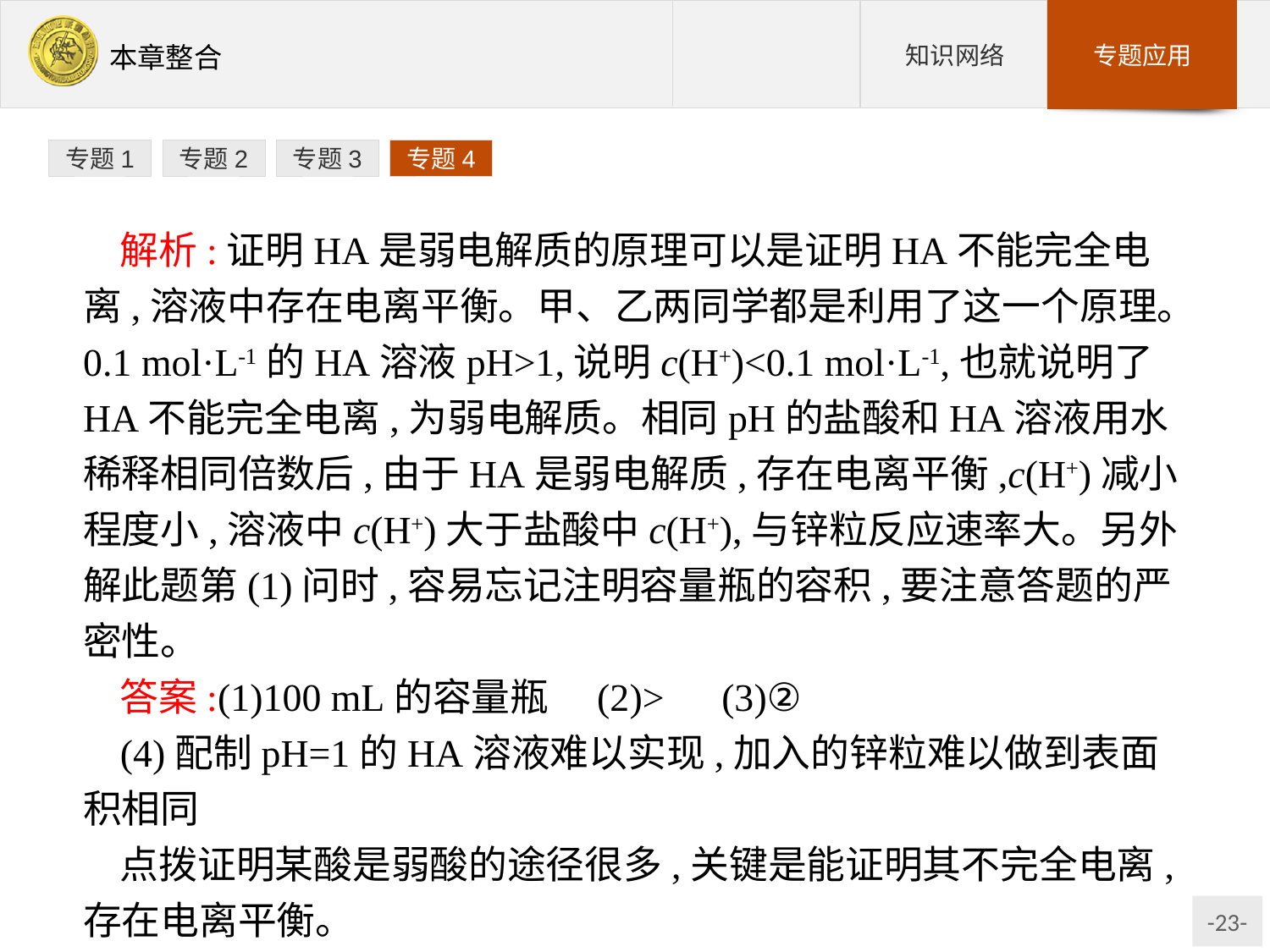

专题1
专题2
专题3
专题4
解析:证明HA是弱电解质的原理可以是证明HA不能完全电离,溶液中存在电离平衡。甲、乙两同学都是利用了这一个原理。0.1 mol·L-1的HA溶液pH>1,说明c(H+)<0.1 mol·L-1,也就说明了HA不能完全电离,为弱电解质。相同pH的盐酸和HA溶液用水稀释相同倍数后,由于HA是弱电解质,存在电离平衡,c(H+)减小程度小,溶液中c(H+)大于盐酸中c(H+),与锌粒反应速率大。另外解此题第(1)问时,容易忘记注明容量瓶的容积,要注意答题的严密性。
答案:(1)100 mL的容量瓶　(2)>　(3)②
(4)配制pH=1的HA溶液难以实现,加入的锌粒难以做到表面积相同
点拨证明某酸是弱酸的途径很多,关键是能证明其不完全电离,存在电离平衡。